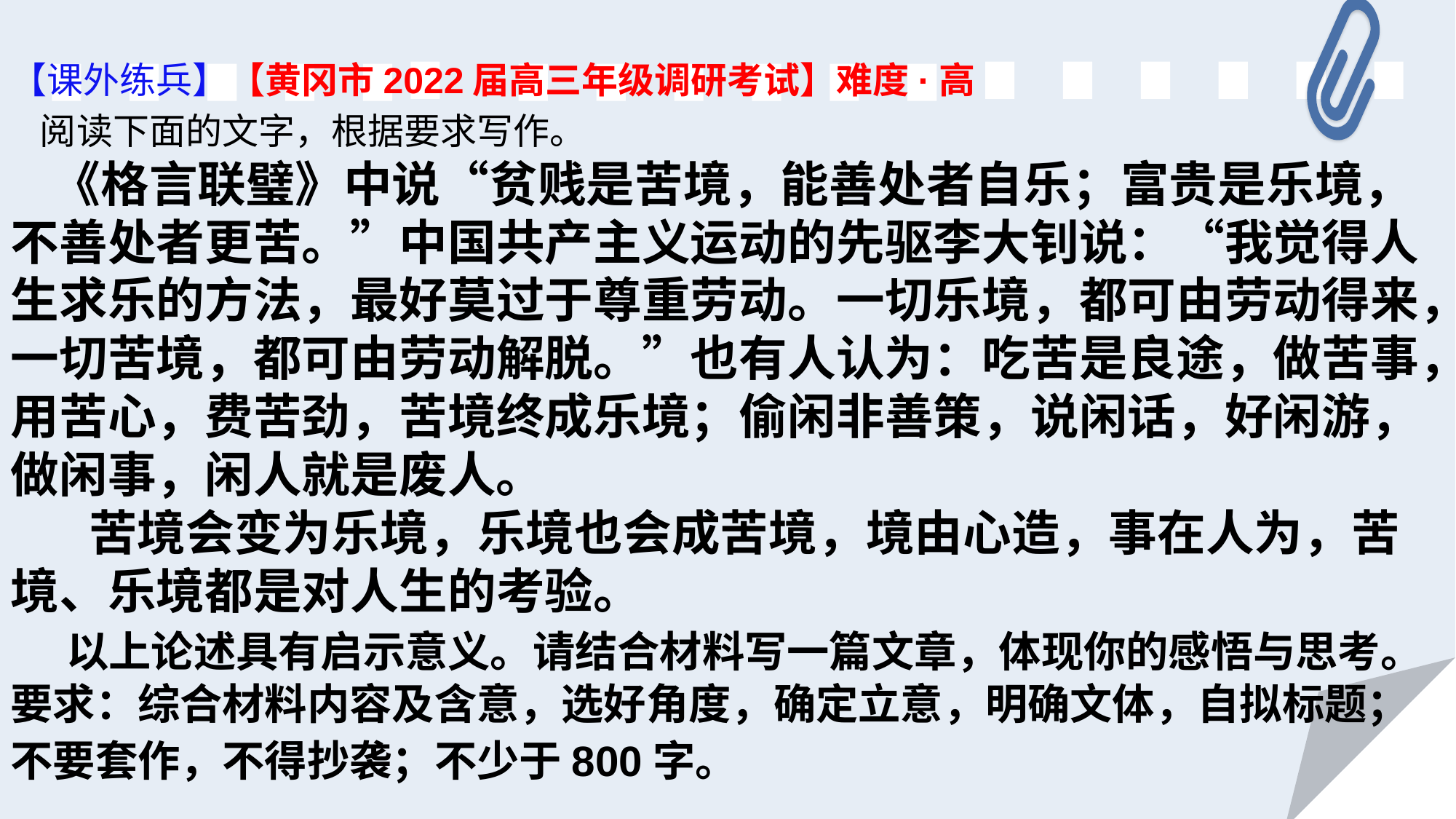

【课外练兵】【黄冈市2022届高三年级调研考试】难度·高
  阅读下面的文字，根据要求写作。
    《格言联璧》中说“贫贱是苦境，能善处者自乐；富贵是乐境，不善处者更苦。”中国共产主义运动的先驱李大钊说：“我觉得人生求乐的方法，最好莫过于尊重劳动。一切乐境，都可由劳动得来，一切苦境，都可由劳动解脱。”也有人认为：吃苦是良途，做苦事，用苦心，费苦劲，苦境终成乐境；偷闲非善策，说闲话，好闲游，做闲事，闲人就是废人。
      苦境会变为乐境，乐境也会成苦境，境由心造，事在人为，苦境、乐境都是对人生的考验。
    以上论述具有启示意义。请结合材料写一篇文章，体现你的感悟与思考。要求：综合材料内容及含意，选好角度，确定立意，明确文体，自拟标题；不要套作，不得抄袭；不少于800字。
34